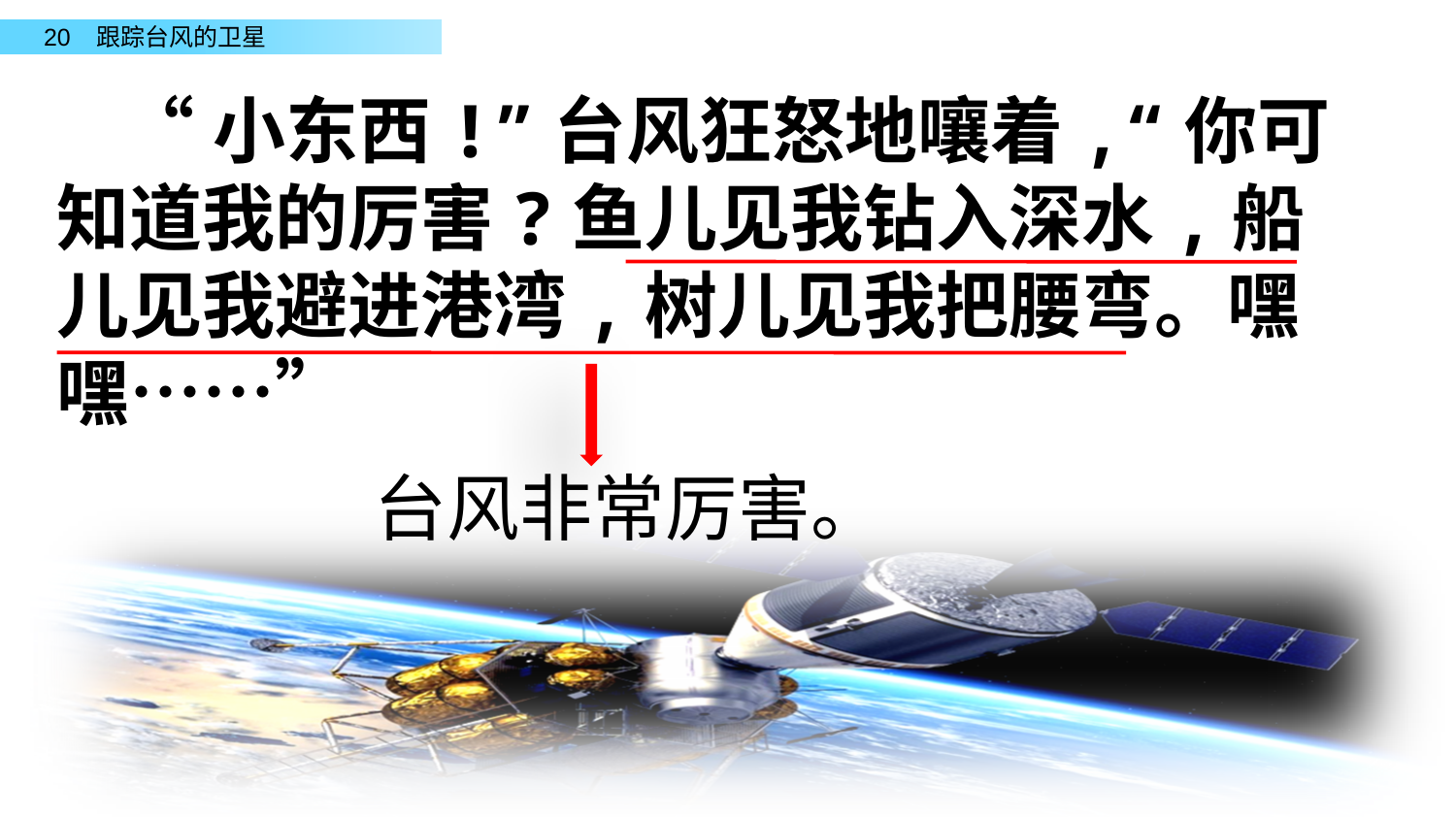

“小东西!”台风狂怒地嚷着,“你可知道我的厉害?鱼儿见我钻入深水,船儿见我避进港湾,树儿见我把腰弯。嘿嘿……”

台风非常厉害。